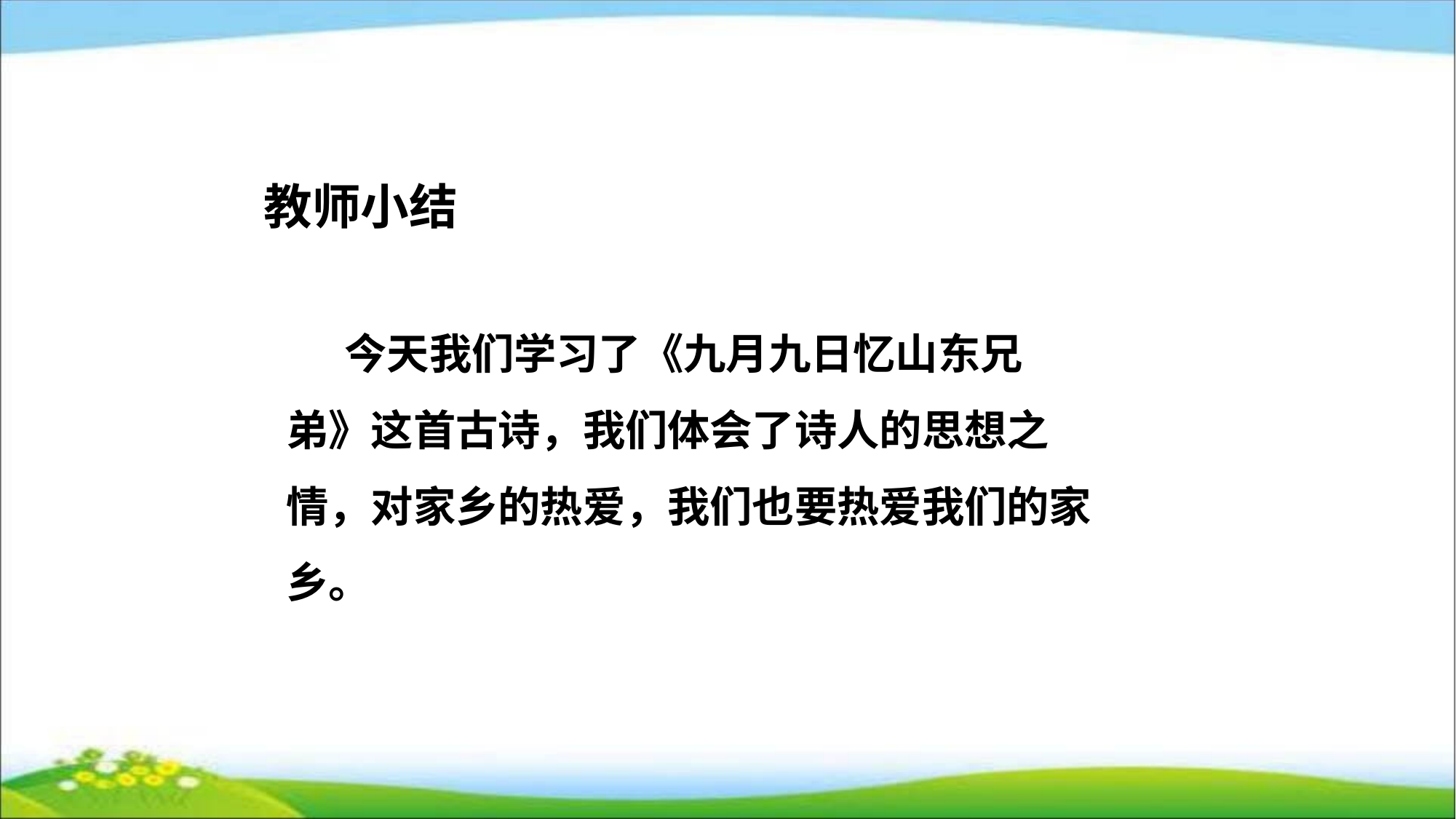

教师小结
     今天我们学习了《九月九日忆山东兄弟》这首古诗，我们体会了诗人的思想之情，对家乡的热爱，我们也要热爱我们的家乡。